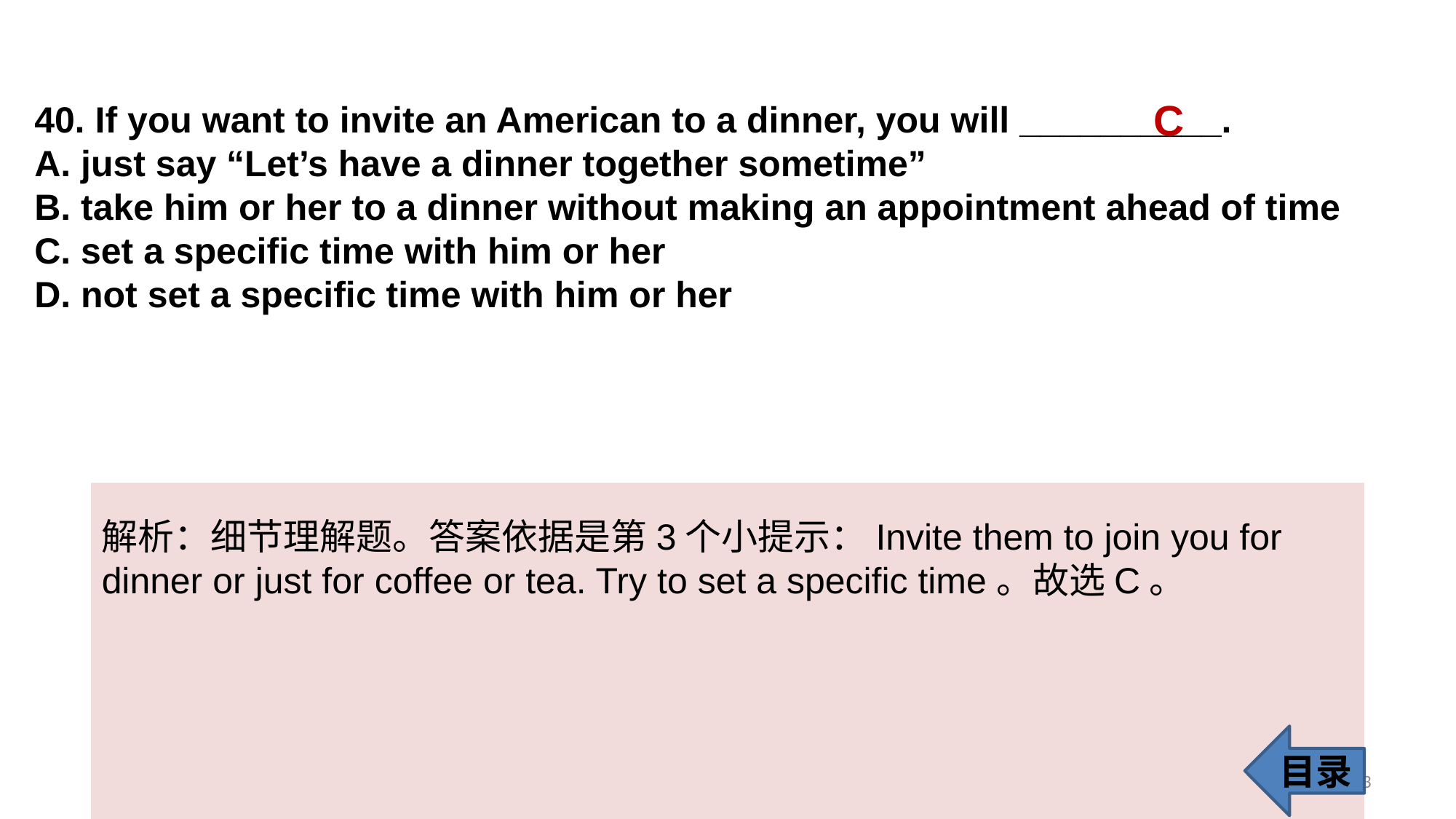

C
40. If you want to invite an American to a dinner, you will __________.
A. just say “Let’s have a dinner together sometime”
B. take him or her to a dinner without making an appointment ahead of time
C. set a specific time with him or her
D. not set a specific time with him or her

解析：细节理解题。答案依据是第3个小提示：Invite them to join you for dinner or just for coffee or tea. Try to set a specific time。故选C。
目录
43